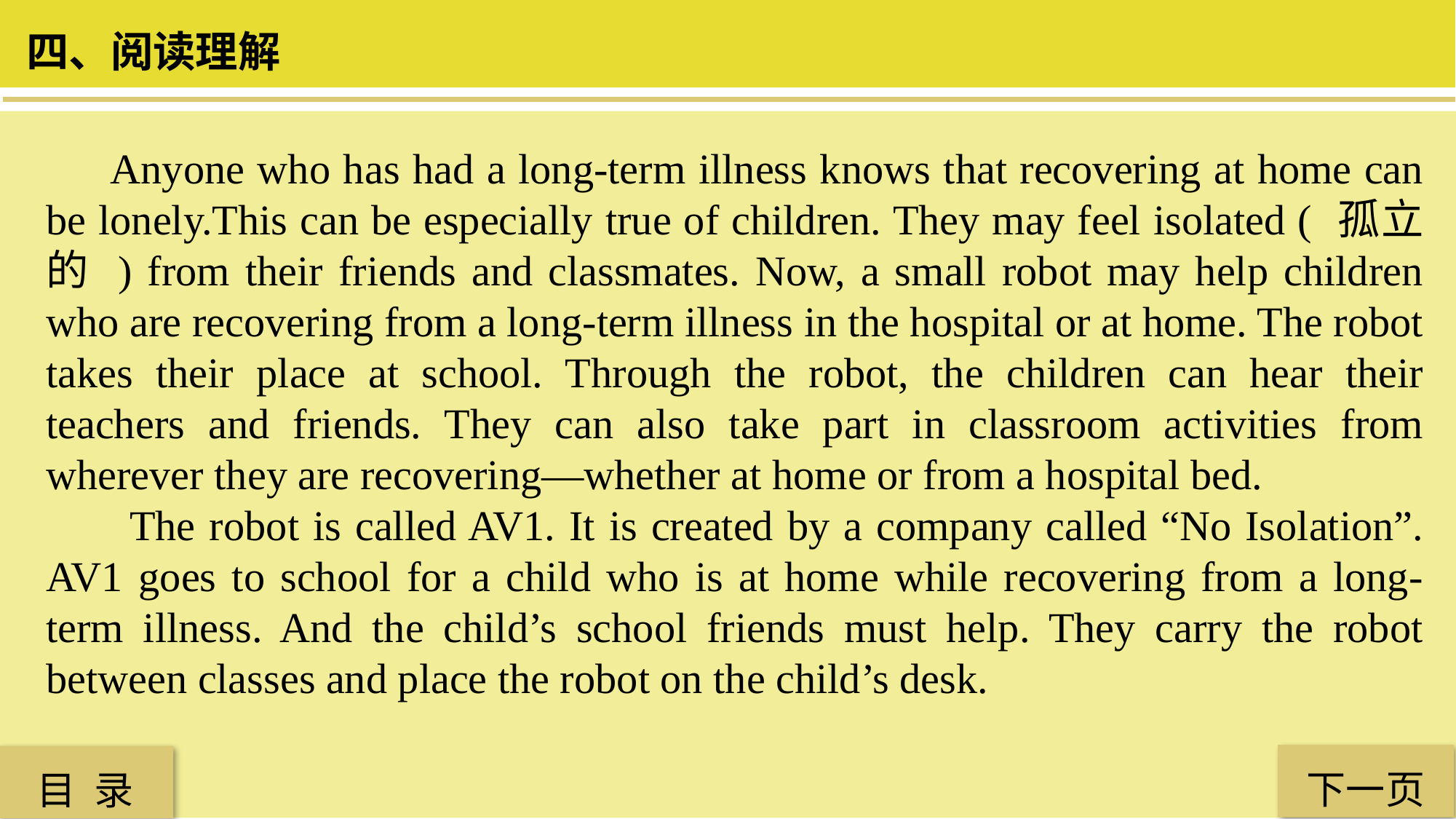

四、阅读理解
     Anyone who has had a long-term illness knows that recovering at home can be lonely.This can be especially true of children. They may feel isolated ( 孤立的 ) from their friends and classmates. Now, a small robot may help children who are recovering from a long-term illness in the hospital or at home. The robot takes their place at school. Through the robot, the children can hear their teachers and friends. They can also take part in classroom activities from wherever they are recovering—whether at home or from a hospital bed.
      The robot is called AV1. It is created by a company called “No Isolation”. AV1 goes to school for a child who is at home while recovering from a long-term illness. And the child’s school friends must help. They carry the robot between classes and place the robot on the child’s desk.